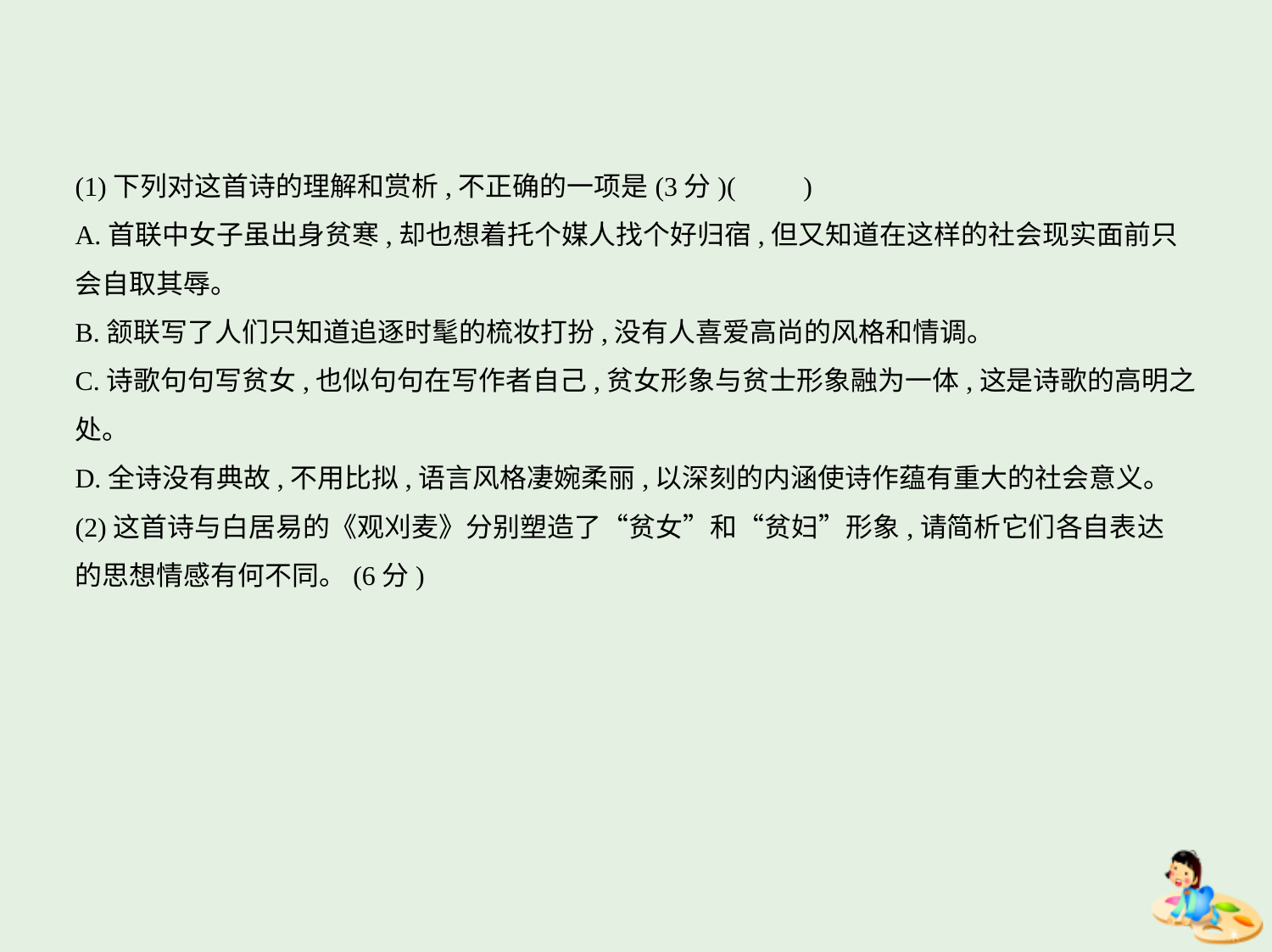

(1)下列对这首诗的理解和赏析,不正确的一项是(3分)(　　)
A.首联中女子虽出身贫寒,却也想着托个媒人找个好归宿,但又知道在这样的社会现实面前只
会自取其辱。
B.颔联写了人们只知道追逐时髦的梳妆打扮,没有人喜爱高尚的风格和情调。
C.诗歌句句写贫女,也似句句在写作者自己,贫女形象与贫士形象融为一体,这是诗歌的高明之
处。
D.全诗没有典故,不用比拟,语言风格凄婉柔丽,以深刻的内涵使诗作蕴有重大的社会意义。
(2)这首诗与白居易的《观刈麦》分别塑造了“贫女”和“贫妇”形象,请简析它们各自表达
的思想情感有何不同。(6分)